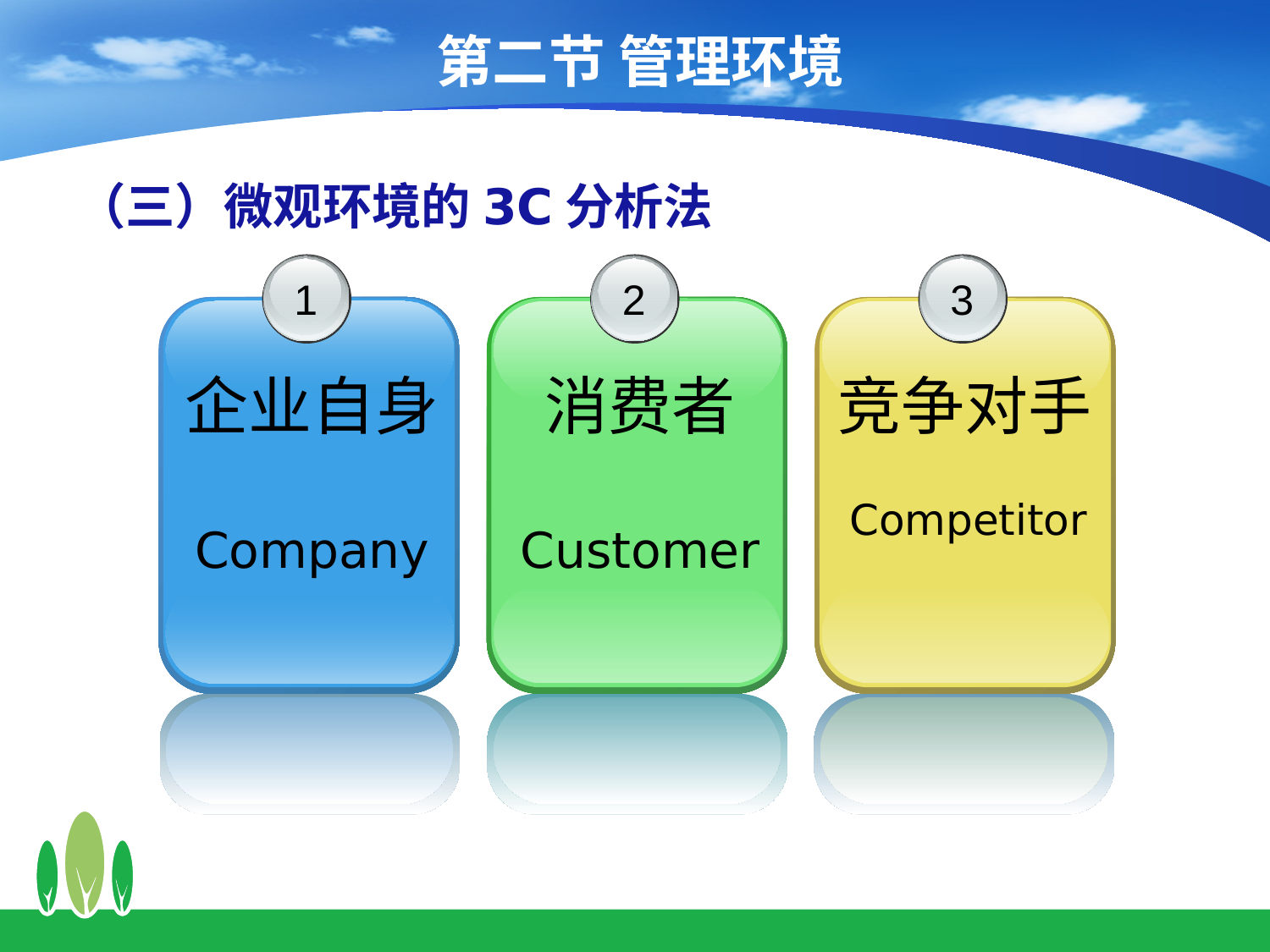

# 第二节 管理环境
（三）微观环境的3C分析法

1

企业自身

Company

2

消费者

Customer

3

竞争对手

Competitor

15